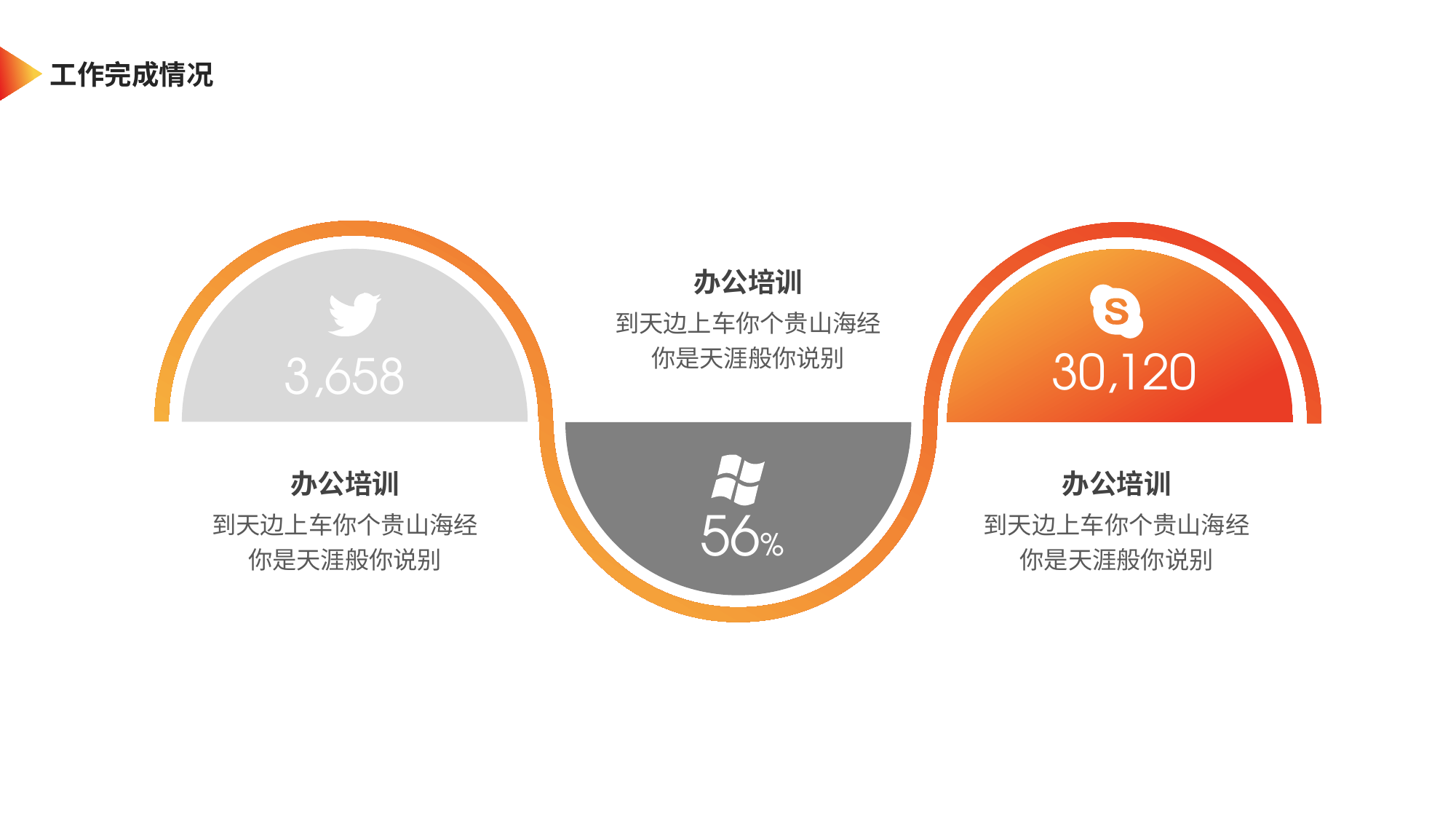

工作完成情况

办公培训

到天边上车你个贵山海经你是天涯般你说别
  3,658
  30,120

办公培训
办公培训
 56%
到天边上车你个贵山海经你是天涯般你说别
到天边上车你个贵山海经你是天涯般你说别